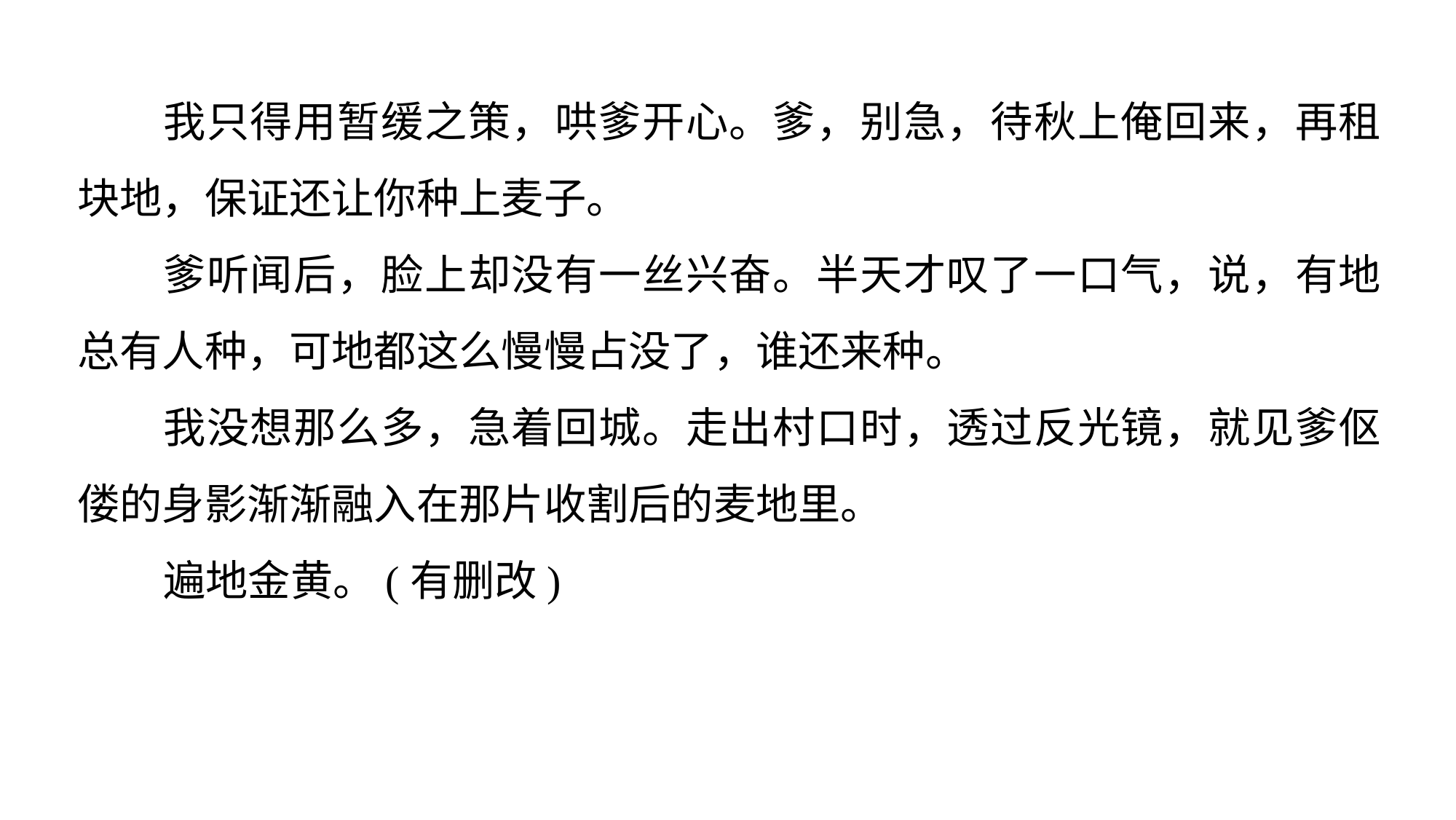

我只得用暂缓之策，哄爹开心。爹，别急，待秋上俺回来，再租块地，保证还让你种上麦子。
爹听闻后，脸上却没有一丝兴奋。半天才叹了一口气，说，有地总有人种，可地都这么慢慢占没了，谁还来种。
我没想那么多，急着回城。走出村口时，透过反光镜，就见爹伛偻的身影渐渐融入在那片收割后的麦地里。
遍地金黄。(有删改)